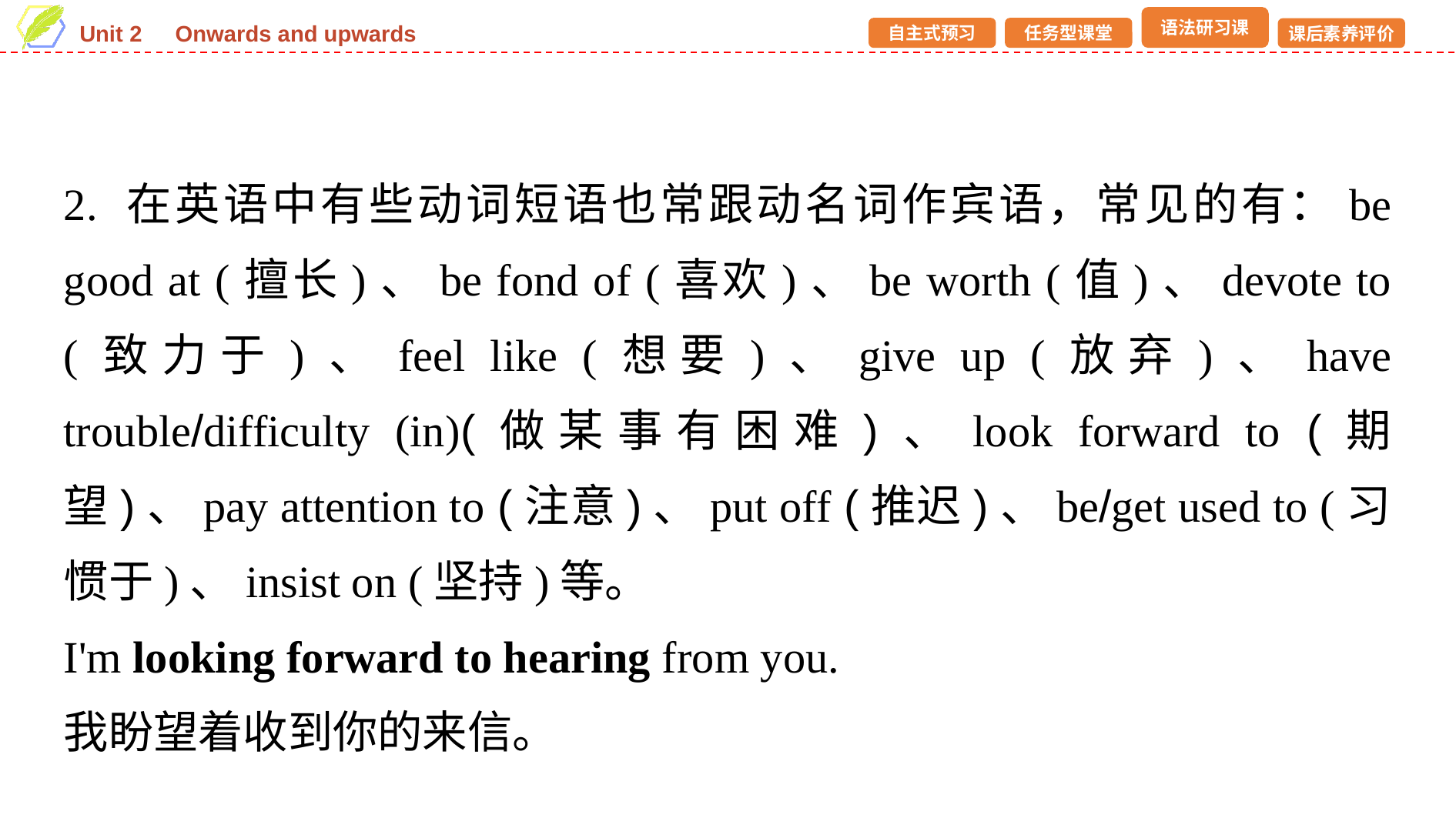

2. 在英语中有些动词短语也常跟动名词作宾语，常见的有：be good at (擅长)、be fond of (喜欢)、be worth (值)、devote to (致力于)、feel like (想要)、give up (放弃)、have trouble/difficulty (in)(做某事有困难)、look forward to (期望)、pay attention to (注意)、put off (推迟)、be/get used to (习惯于)、insist on (坚持)等。
I'm looking forward to hearing from you.
我盼望着收到你的来信。